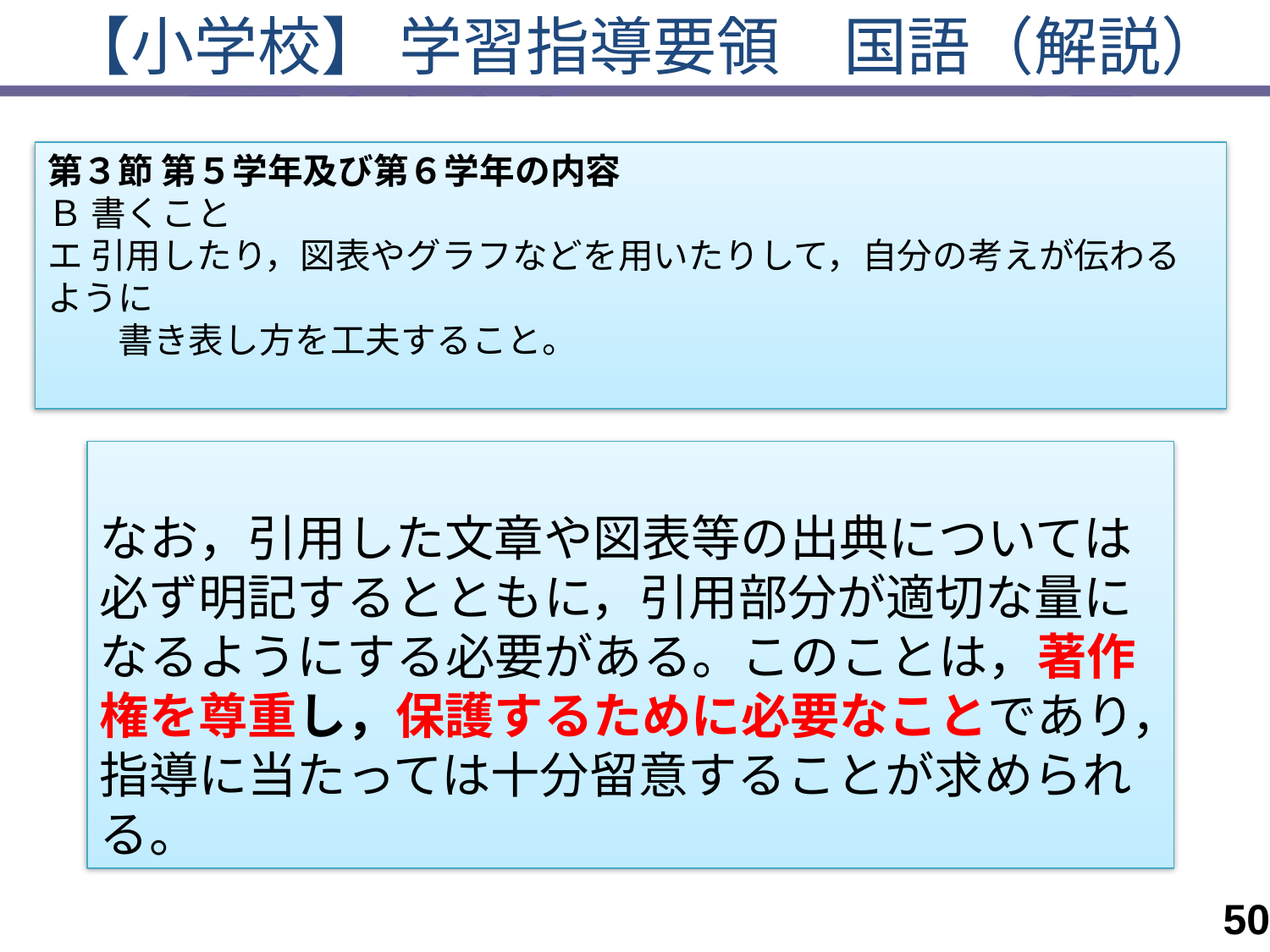

【小学校】 学習指導要領　国語（解説）
第３節 第５学年及び第６学年の内容
Ｂ 書くこと
エ 引用したり，図表やグラフなどを用いたりして，自分の考えが伝わるように
　　書き表し方を工夫すること。

なお，引用した文章や図表等の出典については必ず明記するとともに，引用部分が適切な量になるようにする必要がある。このことは，著作権を尊重し，保護するために必要なことであり，指導に当たっては十分留意することが求められる。
50